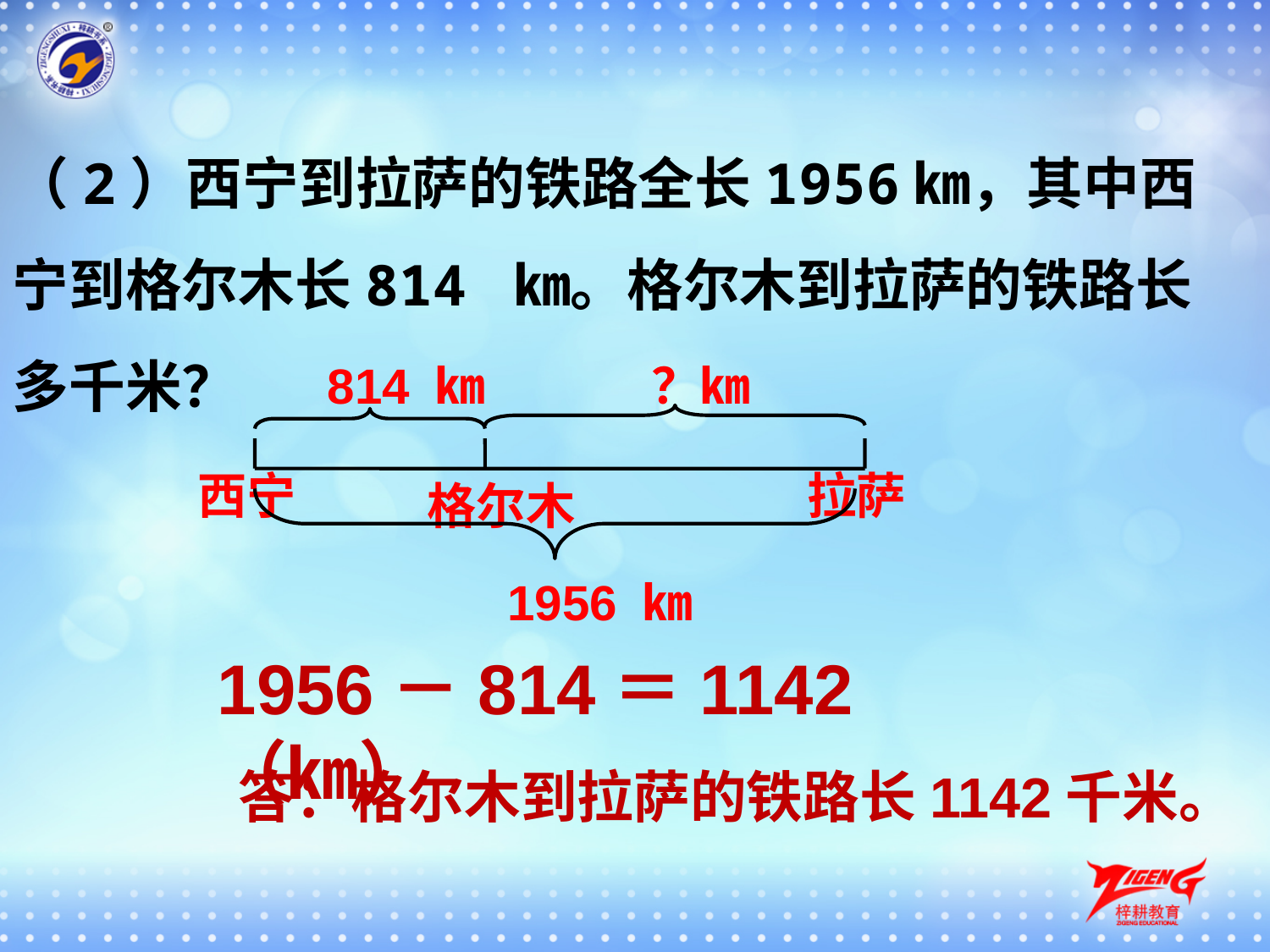

（2）西宁到拉萨的铁路全长1956㎞，其中西宁到格尔木长814 ㎞。格尔木到拉萨的铁路长多千米？

814 ㎞
  ？㎞

西宁
拉萨

格尔木
1956 ㎞
1956－814＝1142（㎞）
答：格尔木到拉萨的铁路长1142千米。